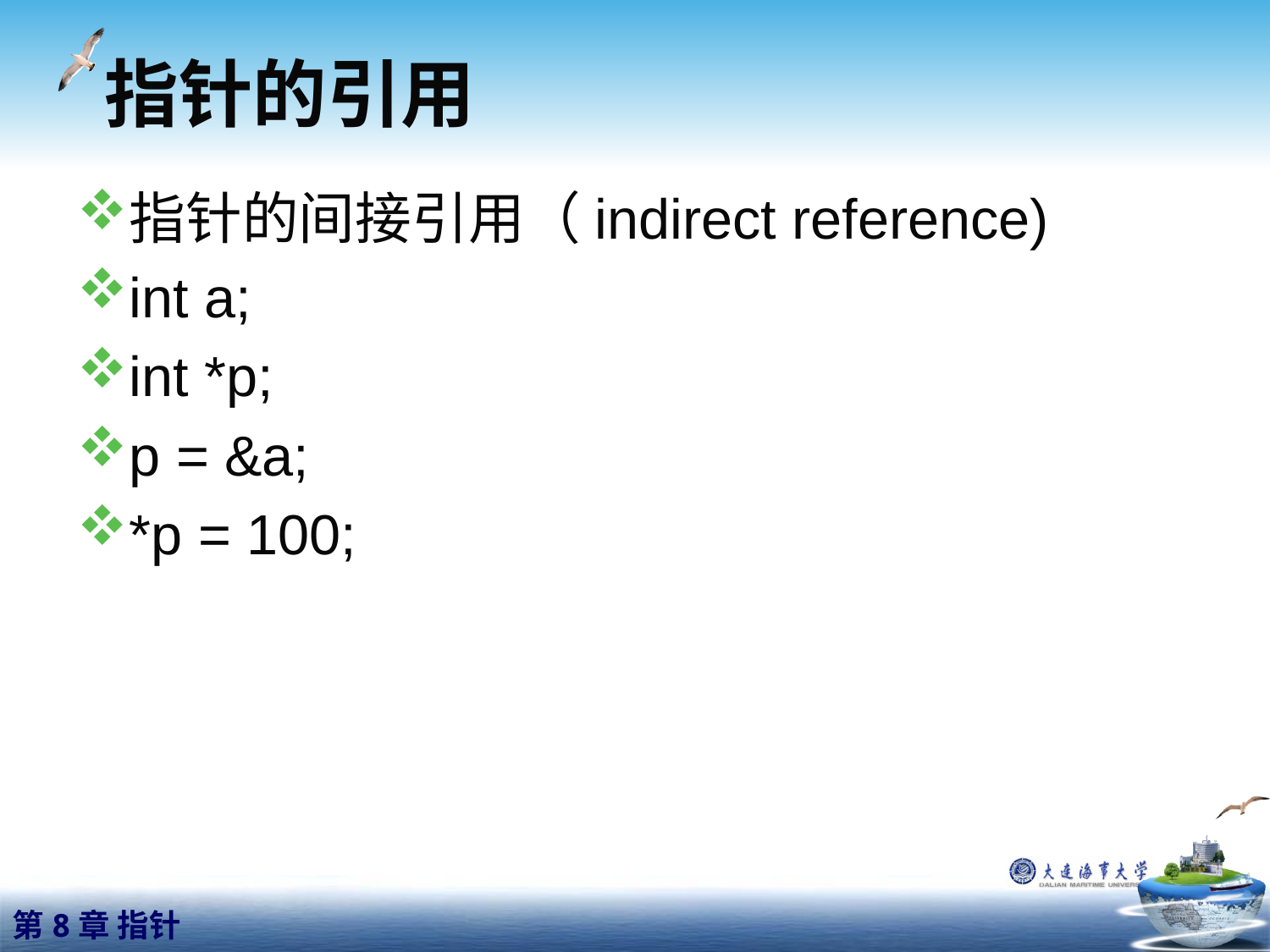

# 指针的引用
指针的间接引用（indirect reference)
int a;
int *p;
p = &a;
*p = 100;